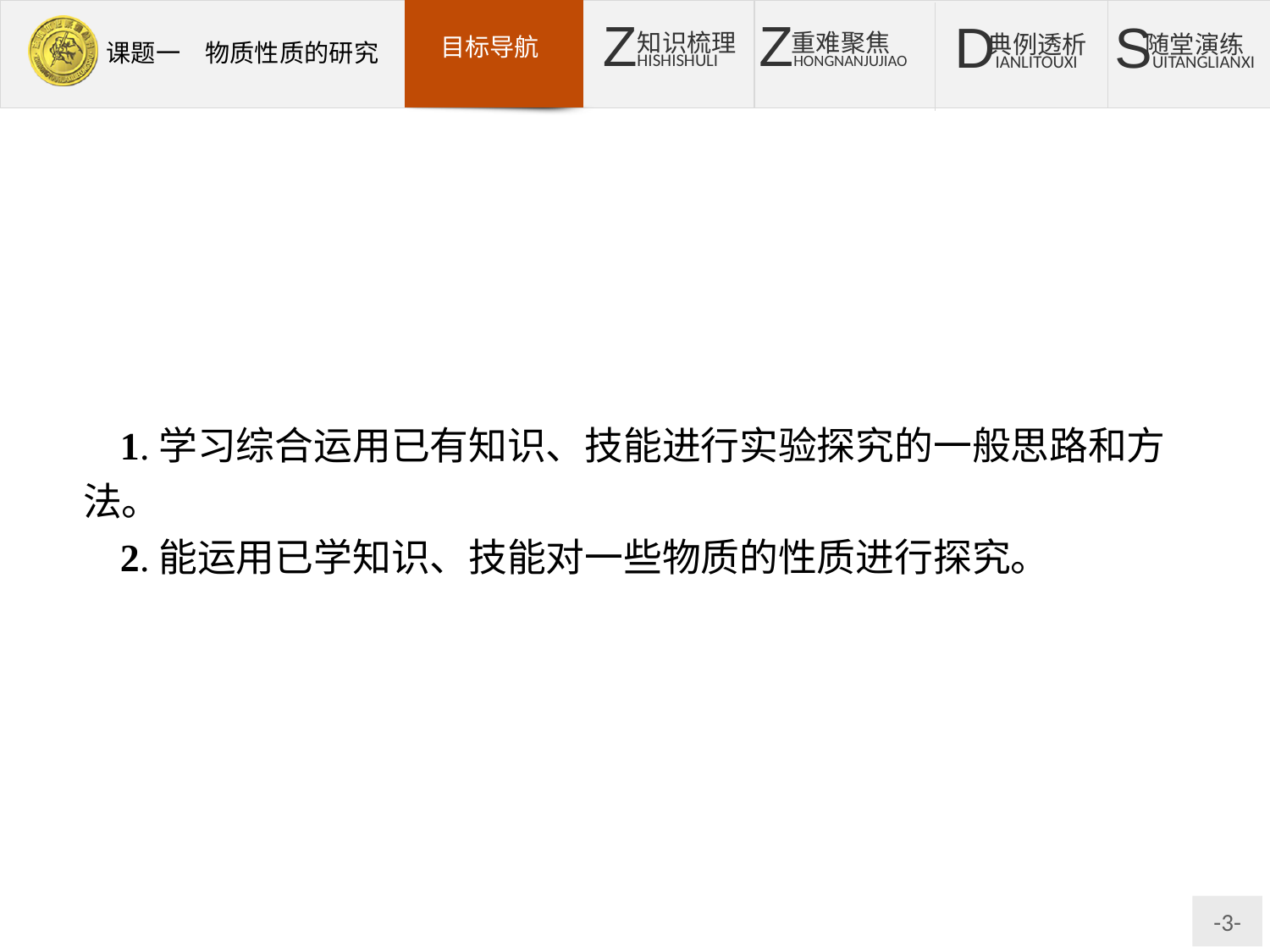

1.学习综合运用已有知识、技能进行实验探究的一般思路和方法。
2.能运用已学知识、技能对一些物质的性质进行探究。